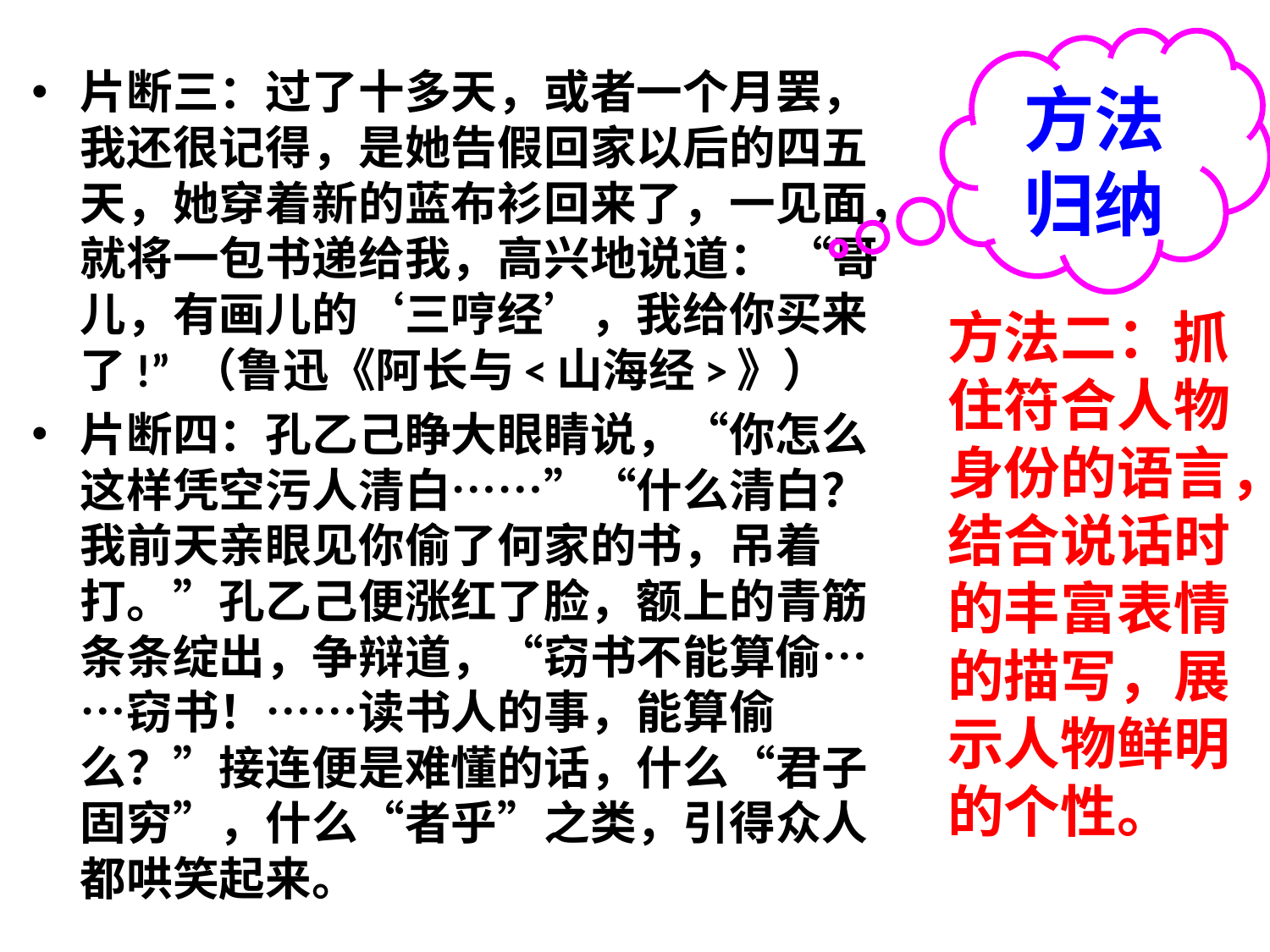

方法归纳
片断三：过了十多天，或者一个月罢，我还很记得，是她告假回家以后的四五天，她穿着新的蓝布衫回来了，一见面，就将一包书递给我，高兴地说道： “哥儿，有画儿的‘三哼经’，我给你买来了!” （鲁迅《阿长与<山海经>》）
片断四：孔乙己睁大眼睛说，“你怎么这样凭空污人清白……”“什么清白？我前天亲眼见你偷了何家的书，吊着打。”孔乙己便涨红了脸，额上的青筋条条绽出，争辩道，“窃书不能算偷……窃书！……读书人的事，能算偷么？”接连便是难懂的话，什么“君子固穷”，什么“者乎”之类，引得众人都哄笑起来。
方法二：抓住符合人物身份的语言，结合说话时的丰富表情的描写，展示人物鲜明的个性。